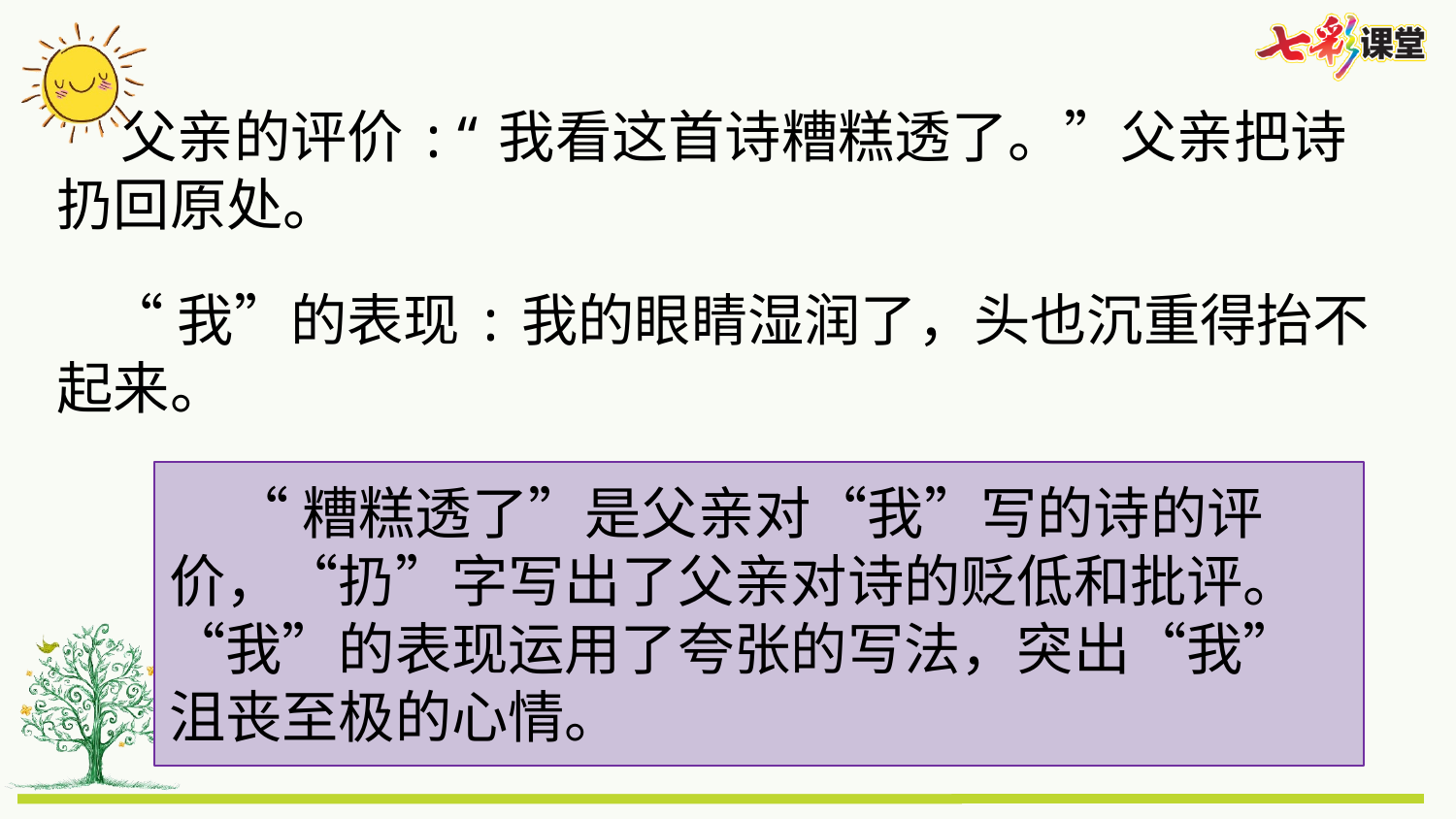

父亲的评价:“我看这首诗糟糕透了。”父亲把诗扔回原处。
    “我”的表现:我的眼睛湿润了，头也沉重得抬不起来。
     “糟糕透了”是父亲对“我”写的诗的评价，“扔”字写出了父亲对诗的贬低和批评。 “我”的表现运用了夸张的写法，突出“我”沮丧至极的心情。